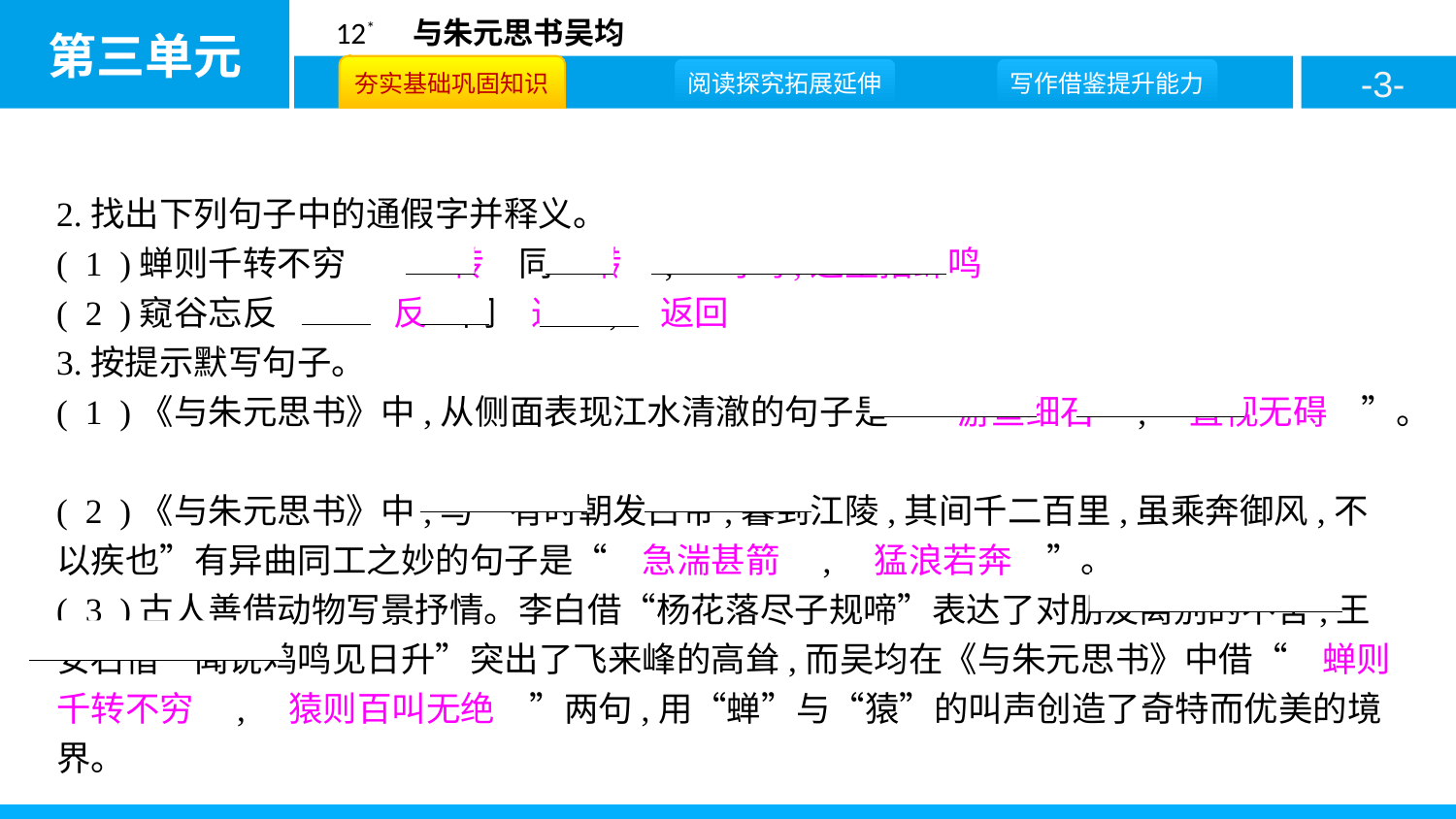

2.找出下列句子中的通假字并释义。
(  1  )蝉则千转不穷　　　转　同　啭　,　鸟鸣,这里指蝉鸣
(  2  )窥谷忘反	　反　同　返　,　返回
3.按提示默写句子。
(  1  )《与朱元思书》中,从侧面表现江水清澈的句子是“　游鱼细石　,　直视无碍　”。
(  2  )《与朱元思书》中,与“有时朝发白帝,暮到江陵,其间千二百里,虽乘奔御风,不以疾也”有异曲同工之妙的句子是“　急湍甚箭　,　猛浪若奔　”。
(  3  )古人善借动物写景抒情。李白借“杨花落尽子规啼”表达了对朋友离别的不舍,王安石借“闻说鸡鸣见日升”突出了飞来峰的高耸,而吴均在《与朱元思书》中借“　蝉则千转不穷　,　猿则百叫无绝　”两句,用“蝉”与“猿”的叫声创造了奇特而优美的境界。